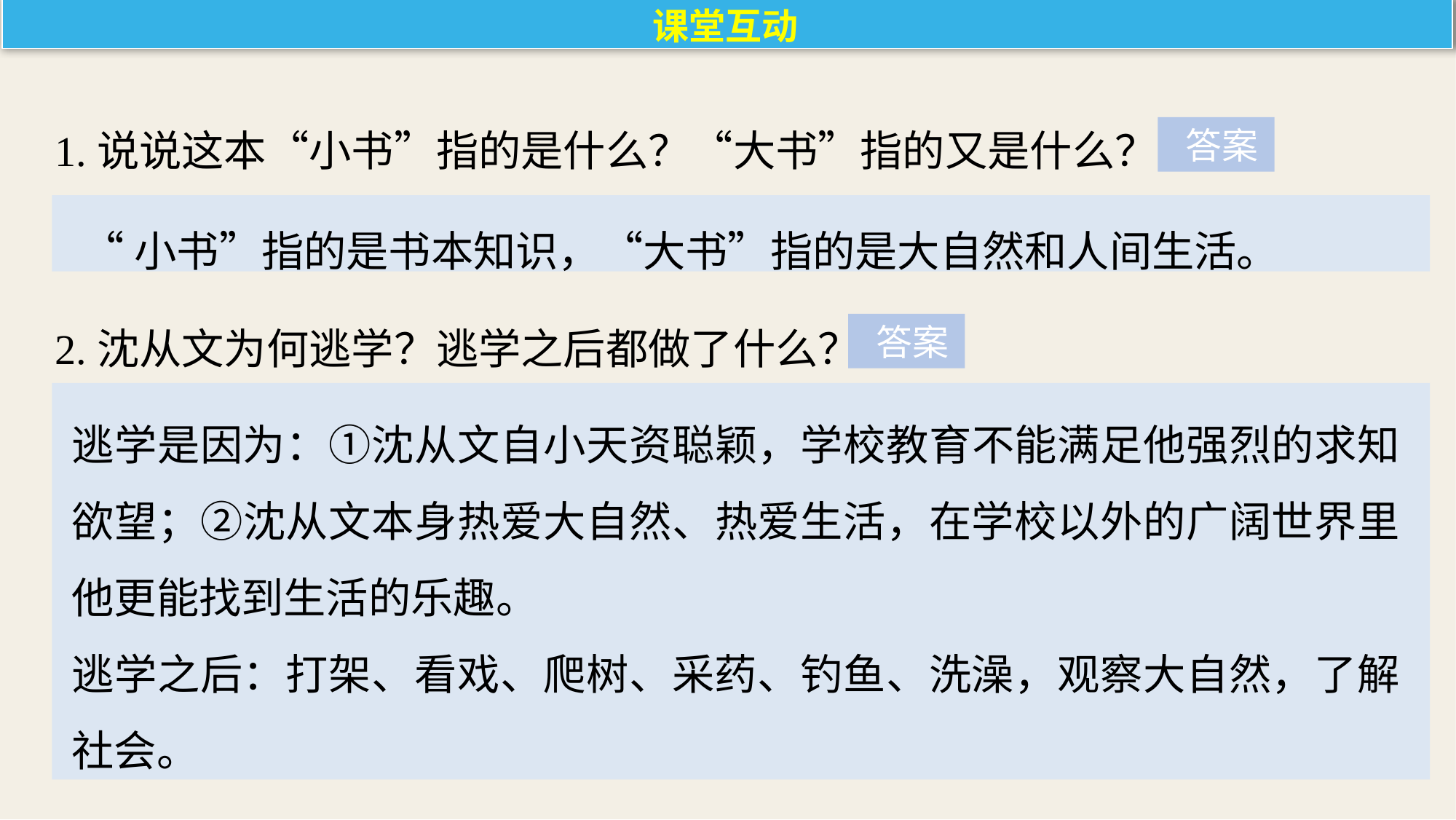

课堂互动
1.说说这本“小书”指的是什么？“大书”指的又是什么？
 答案
“小书”指的是书本知识，“大书”指的是大自然和人间生活。

2.沈从文为何逃学？逃学之后都做了什么？
 答案

逃学是因为：①沈从文自小天资聪颖，学校教育不能满足他强烈的求知欲望；②沈从文本身热爱大自然、热爱生活，在学校以外的广阔世界里他更能找到生活的乐趣。
逃学之后：打架、看戏、爬树、采药、钓鱼、洗澡，观察大自然，了解社会。